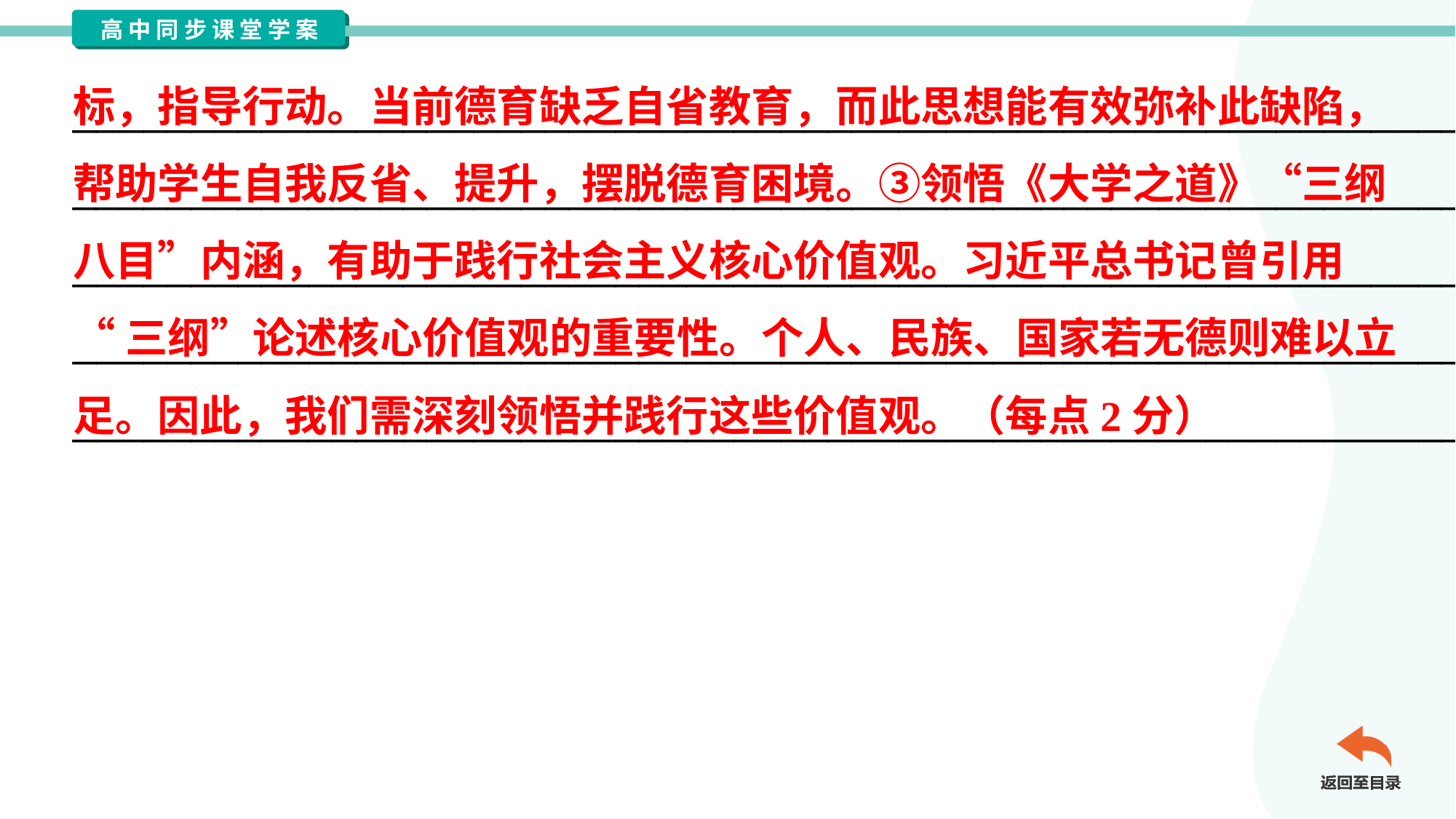

标，指导行动。当前德育缺乏自省教育，而此思想能有效弥补此缺陷，
帮助学生自我反省、提升，摆脱德育困境。③领悟《大学之道》“三纲
八目”内涵，有助于践行社会主义核心价值观。习近平总书记曾引用
“三纲”论述核心价值观的重要性。个人、民族、国家若无德则难以立
足。因此，我们需深刻领悟并践行这些价值观。（每点2分）
_____________________________________________________________
_____________________________________________________________
_____________________________________________________________
_____________________________________________________________
_____________________________________________________________